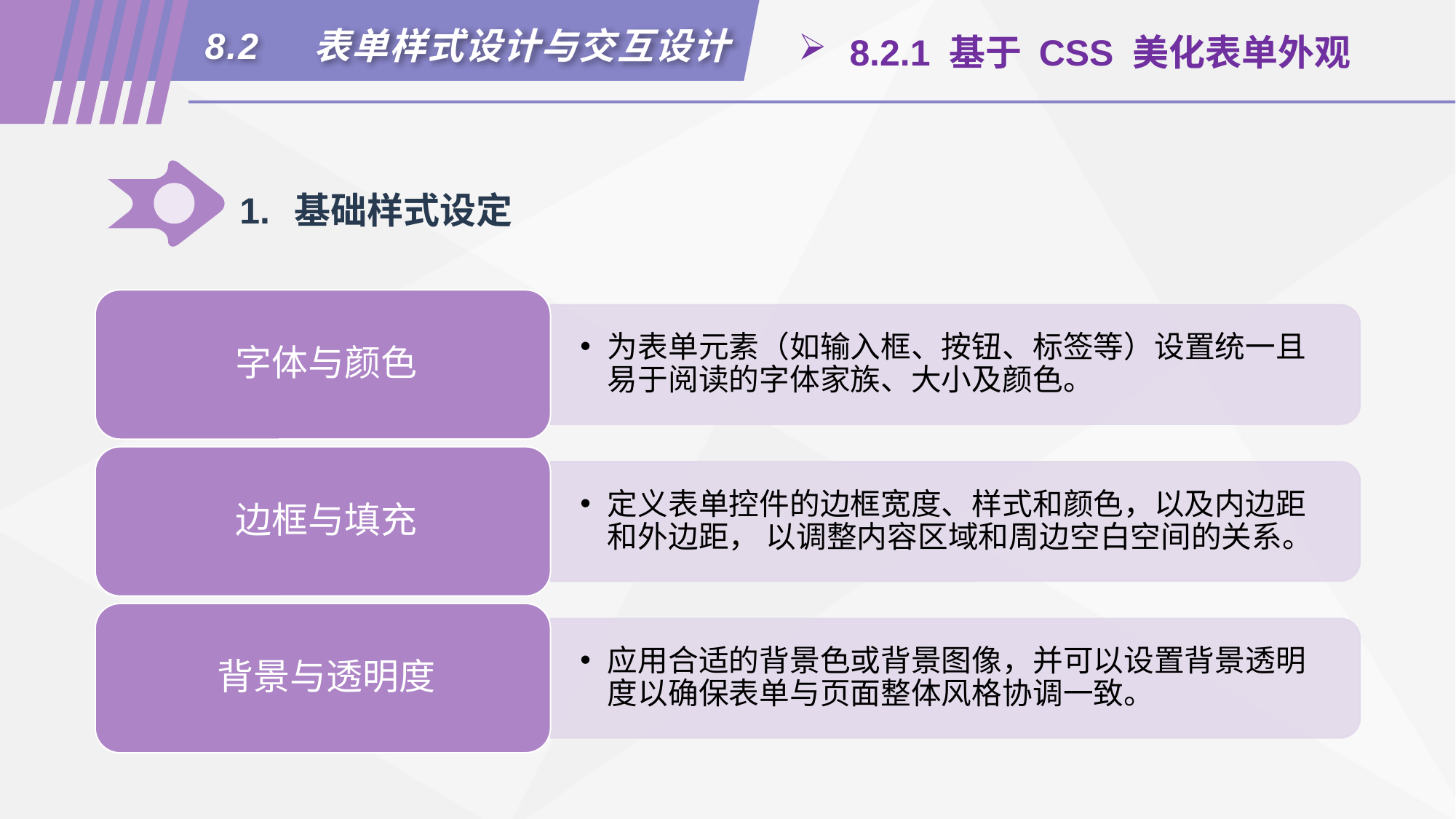

8.2	表单样式设计与交互设计
 8.2.1 基于 CSS 美化表单外观

1.	基础样式设定
为表单元素（如输入框、按钮、标签等）设置统一且易于阅读的字体家族、大小及颜色。
字体与颜色
定义表单控件的边框宽度、样式和颜色，以及内边距和外边距， 以调整内容区域和周边空白空间的关系。
边框与填充
应用合适的背景色或背景图像，并可以设置背景透明度以确保表单与页面整体风格协调一致。
背景与透明度